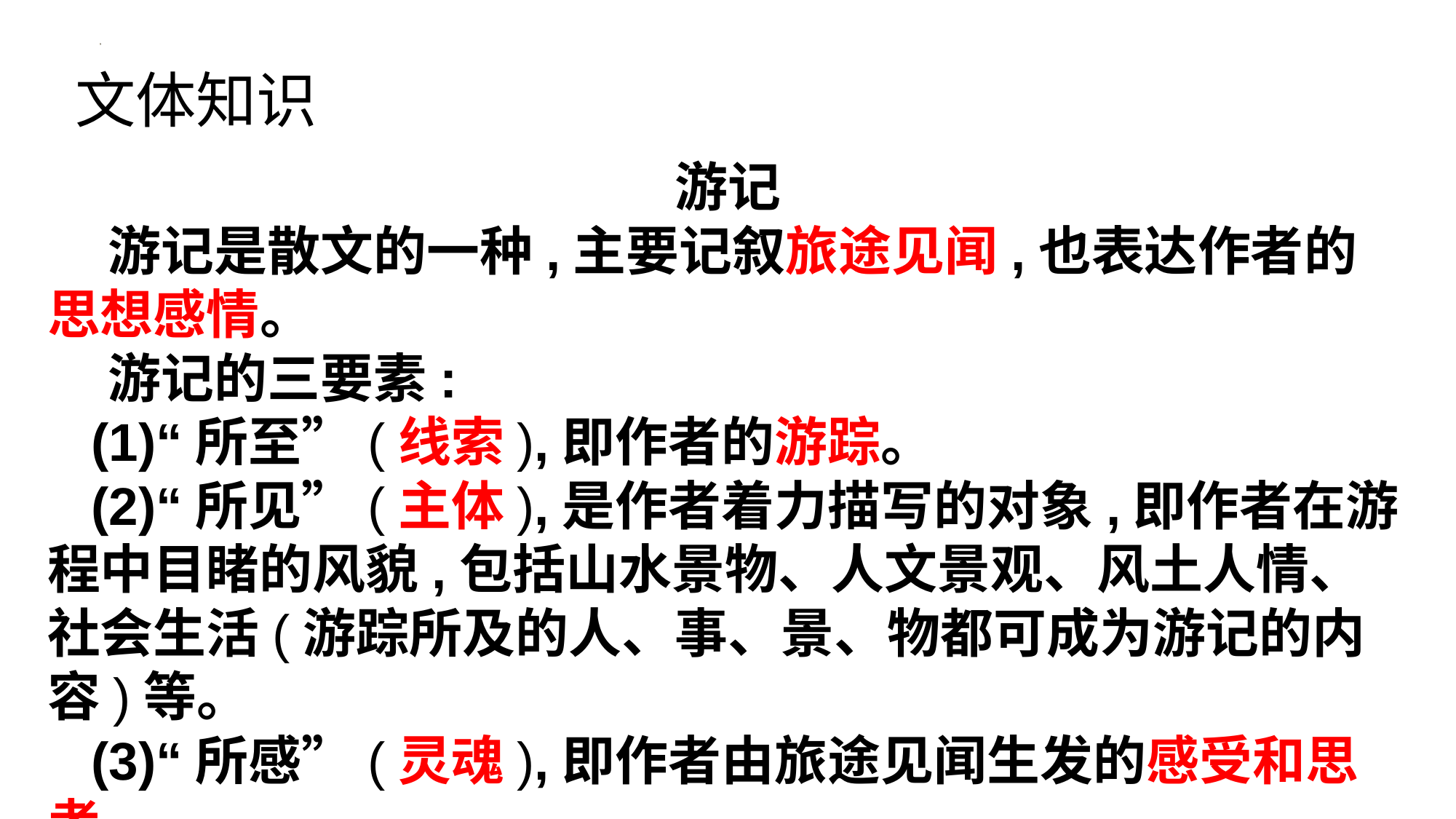

文体知识
游记
    游记是散文的一种,主要记叙旅途见闻,也表达作者的思想感情。
    游记的三要素:
   (1)“所至”(线索),即作者的游踪。
   (2)“所见”(主体),是作者着力描写的对象,即作者在游程中目睹的风貌,包括山水景物、人文景观、风土人情、社会生活(游踪所及的人、事、景、物都可成为游记的内容)等。
   (3)“所感”(灵魂),即作者由旅途见闻生发的感受和思考。